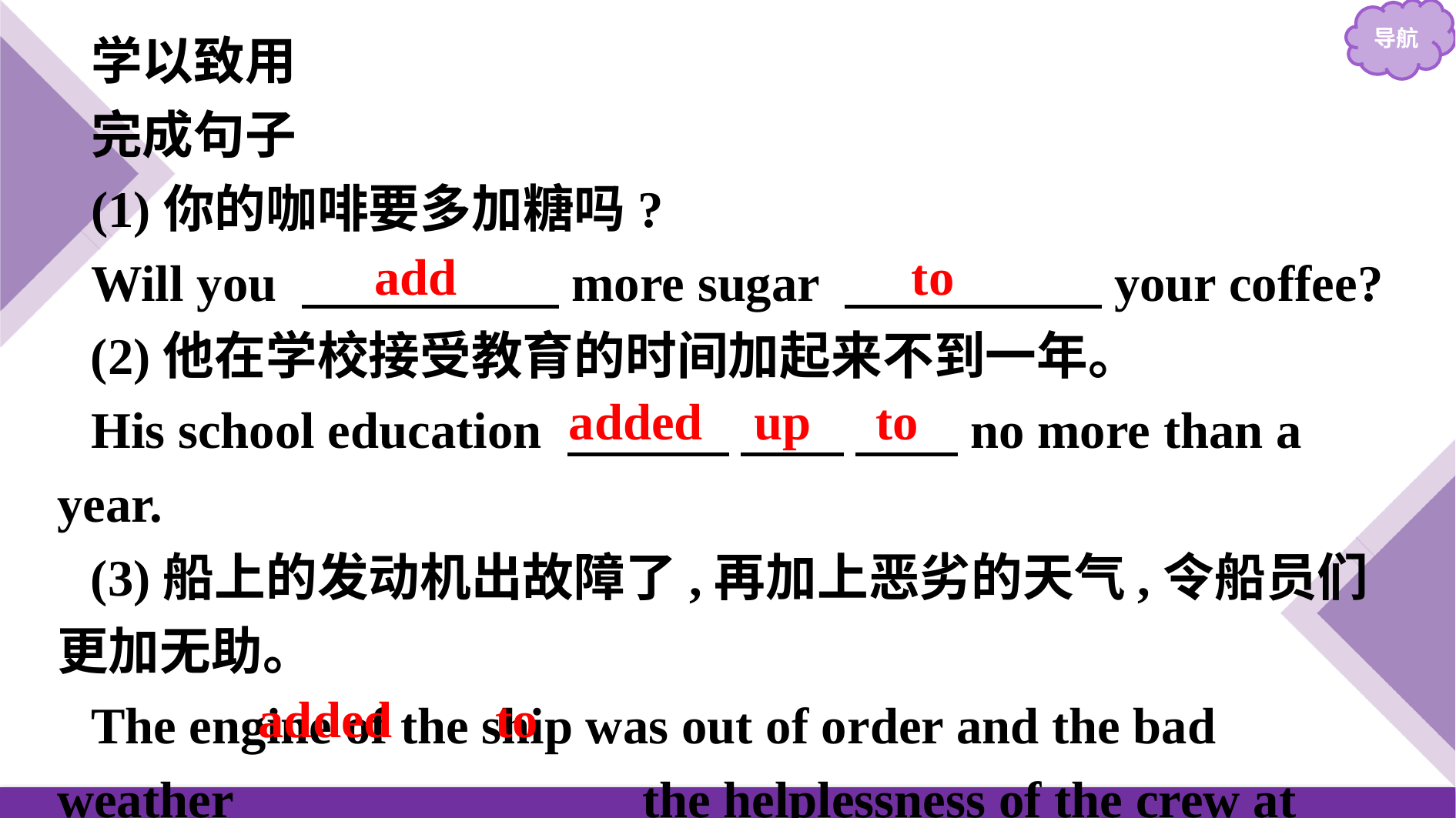

学以致用
完成句子
(1)你的咖啡要多加糖吗?
Will you 　　　　　more sugar 　　　　　your coffee?
(2)他在学校接受教育的时间加起来不到一年。
His school education 　     　 　　 　　no more than a year.
(3)船上的发动机出故障了,再加上恶劣的天气,令船员们更加无助。
The engine of the ship was out of order and the bad weather 　　　 　　　　the helplessness of the crew at sea.
add
to
added    up     to
added        to